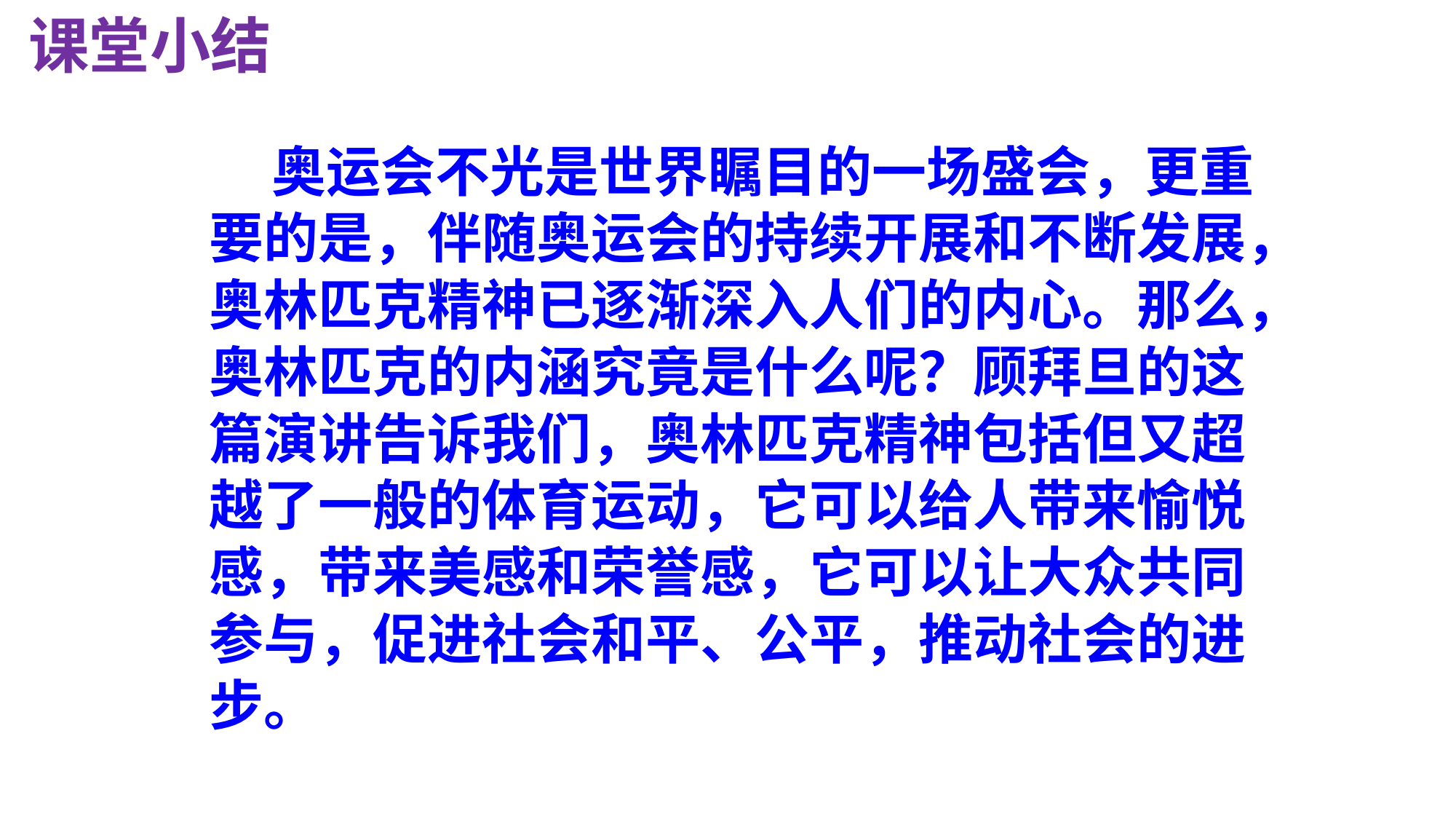

课堂小结
    奥运会不光是世界瞩目的一场盛会，更重要的是，伴随奥运会的持续开展和不断发展，奥林匹克精神已逐渐深入人们的内心。那么，奥林匹克的内涵究竟是什么呢？顾拜旦的这篇演讲告诉我们，奥林匹克精神包括但又超越了一般的体育运动，它可以给人带来愉悦感，带来美感和荣誉感，它可以让大众共同参与，促进社会和平、公平，推动社会的进步。